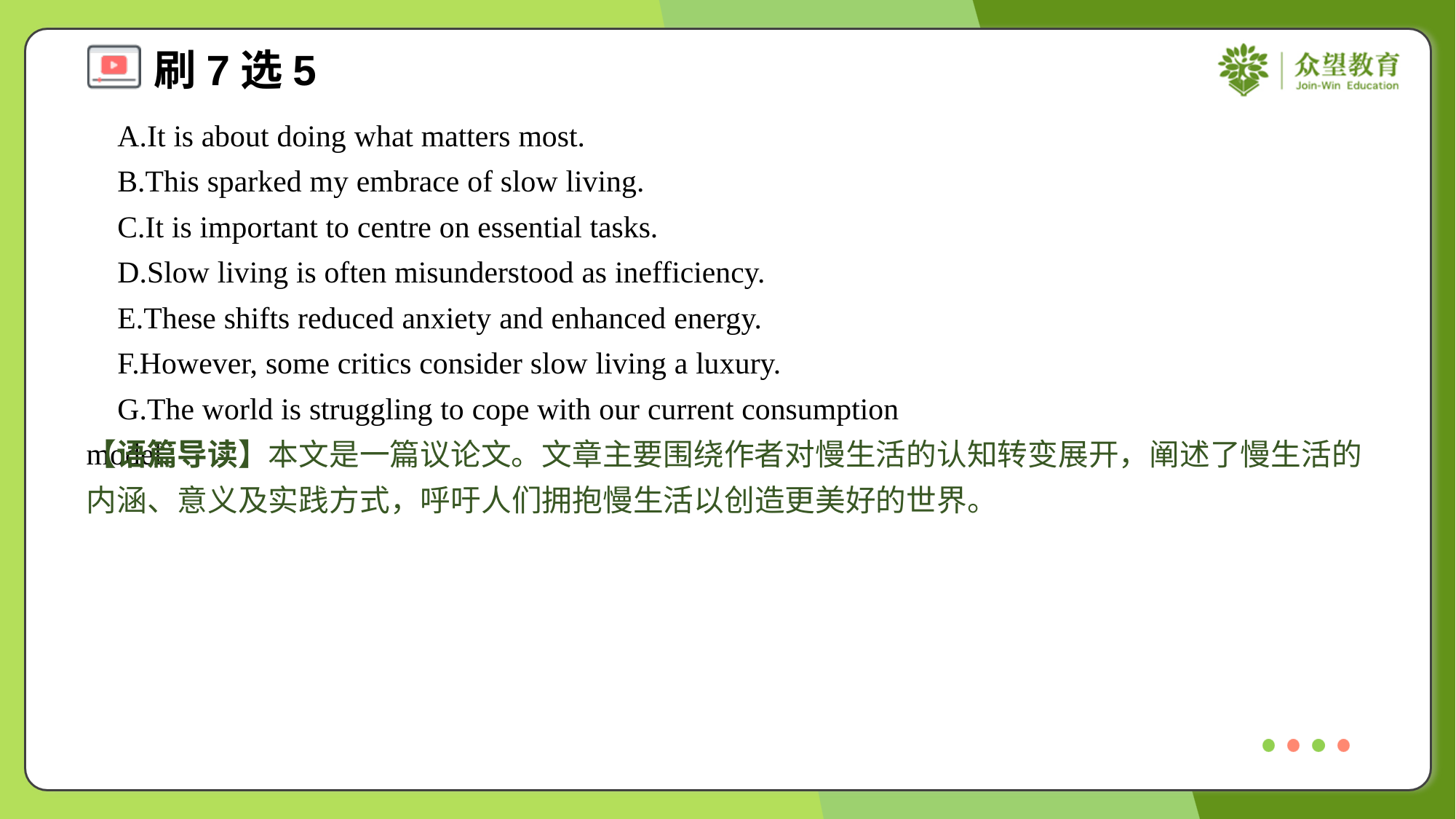

A.It is about doing what matters most.
    B.This sparked my embrace of slow living.
    C.It is important to centre on essential tasks.
    D.Slow living is often misunderstood as inefficiency.
    E.These shifts reduced anxiety and enhanced energy.
    F.However, some critics consider slow living a luxury.
    G.The world is struggling to cope with our current consumption model.#7
【语篇导读】本文是一篇议论文。文章主要围绕作者对慢生活的认知转变展开，阐述了慢生活的内涵、意义及实践方式，呼吁人们拥抱慢生活以创造更美好的世界。